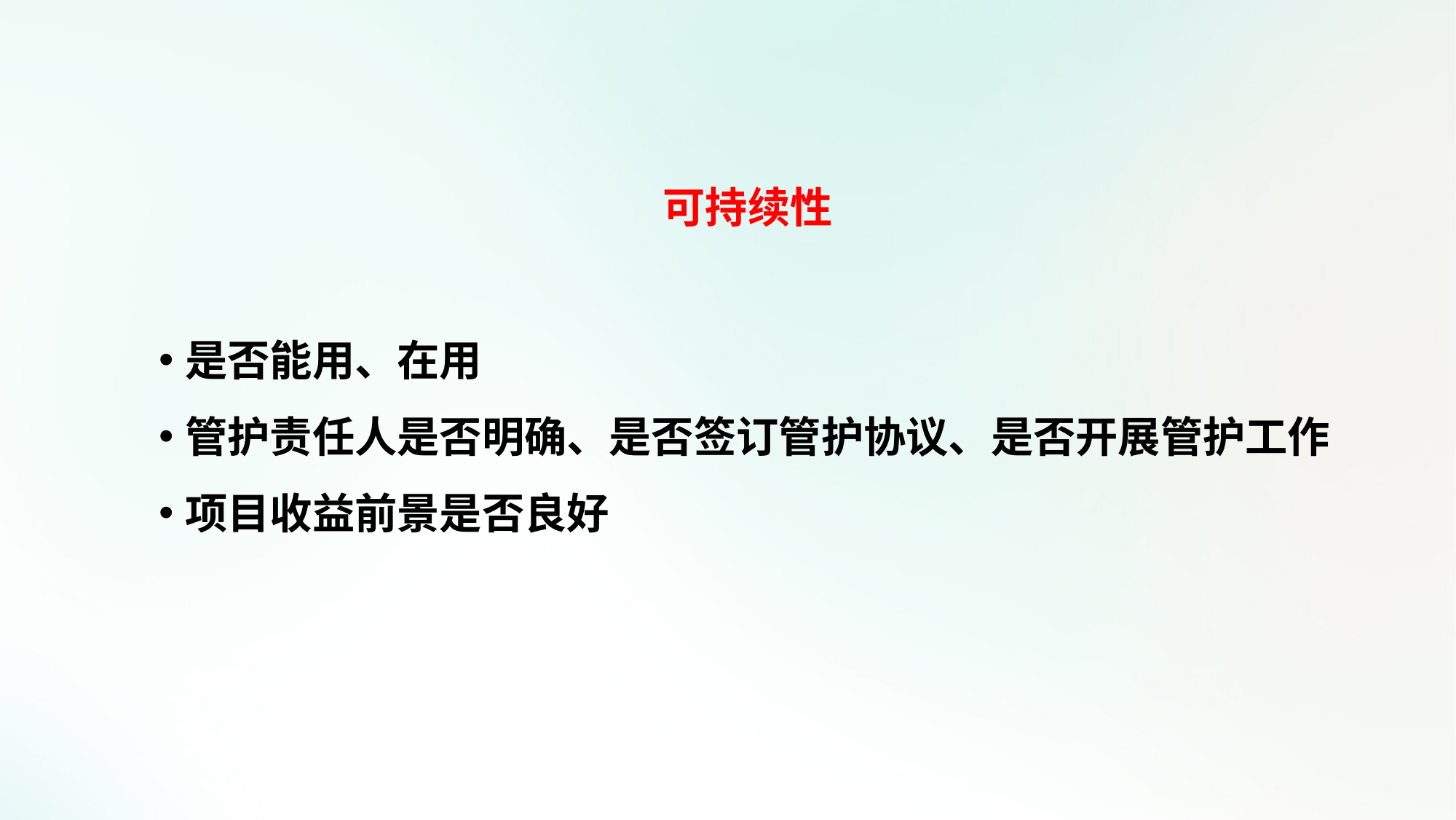

可持续性

是否能用、在用
管护责任人是否明确、是否签订管护协议、是否开展管护工作
项目收益前景是否良好